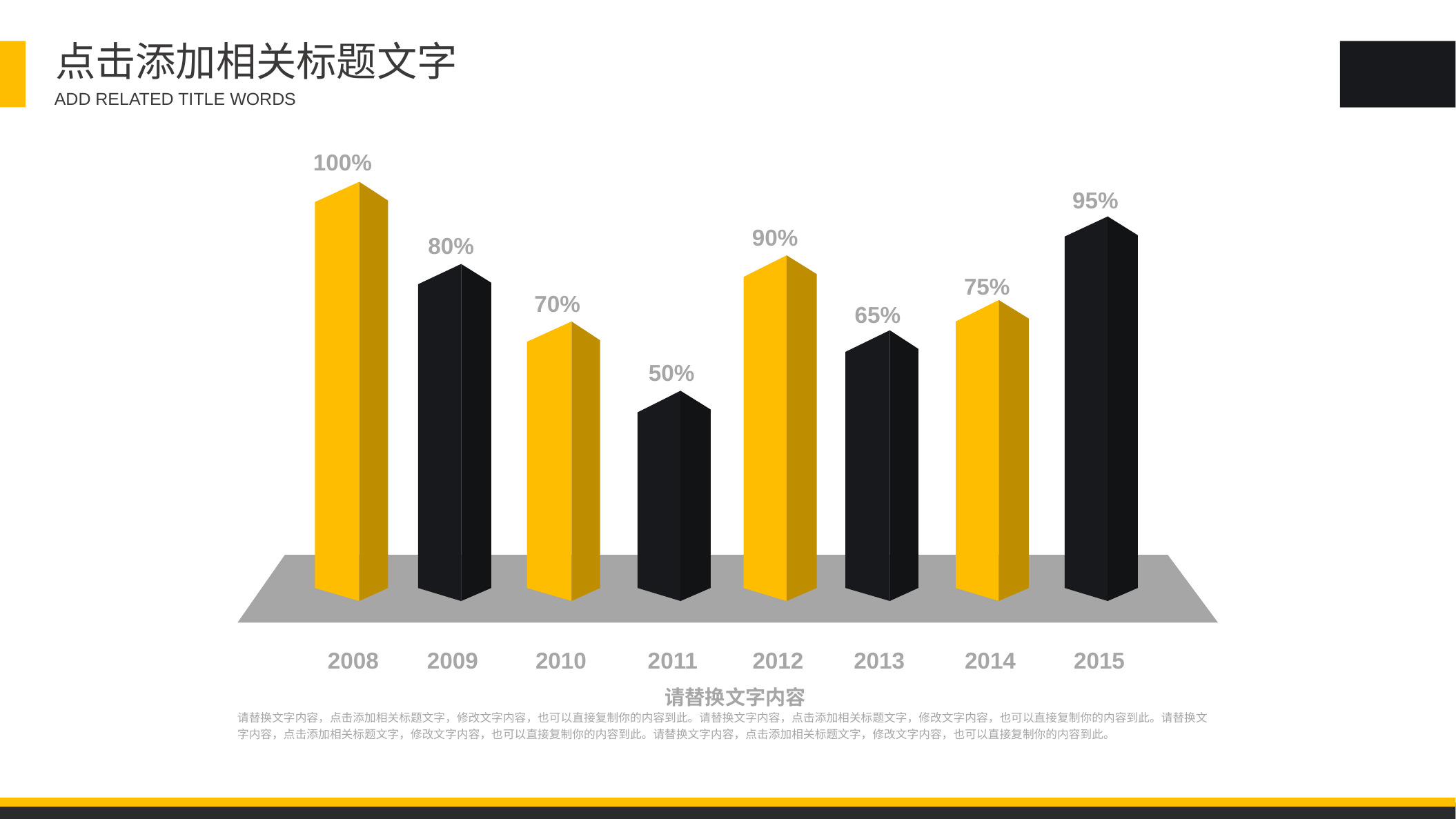

点击添加相关标题文字

ADD RELATED TITLE WORDS
100%
95%

90%

80%

75%

70%
65%

50%

2008
2009
2010
2011
2012
2013
2014
2015
请替换文字内容
请替换文字内容，点击添加相关标题文字，修改文字内容，也可以直接复制你的内容到此。请替换文字内容，点击添加相关标题文字，修改文字内容，也可以直接复制你的内容到此。请替换文字内容，点击添加相关标题文字，修改文字内容，也可以直接复制你的内容到此。请替换文字内容，点击添加相关标题文字，修改文字内容，也可以直接复制你的内容到此。